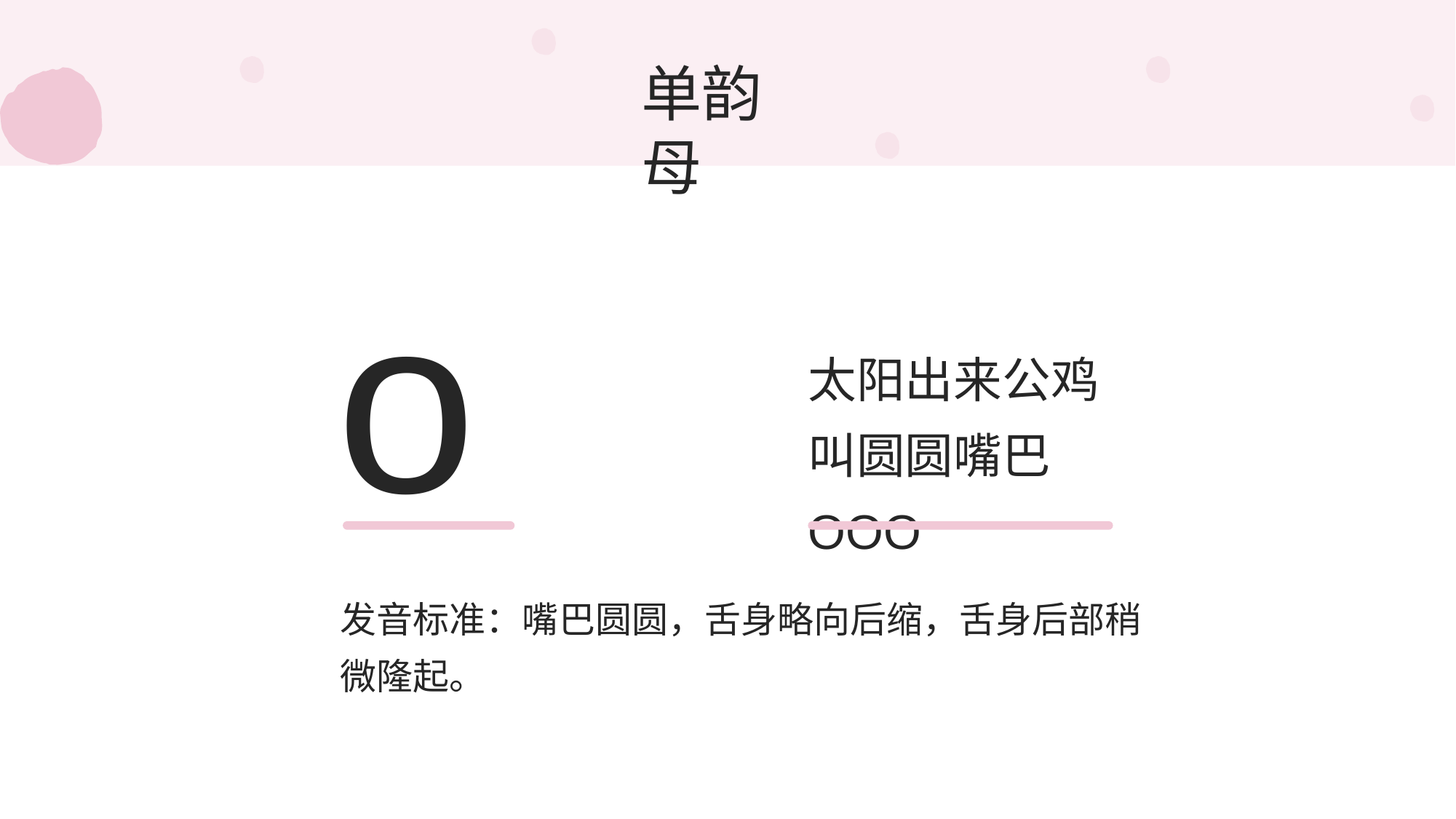

单韵母
o
太阳出来公鸡叫圆圆嘴巴OOO

发音标准：嘴巴圆圆，舌身略向后缩，舌身后部稍微隆起。